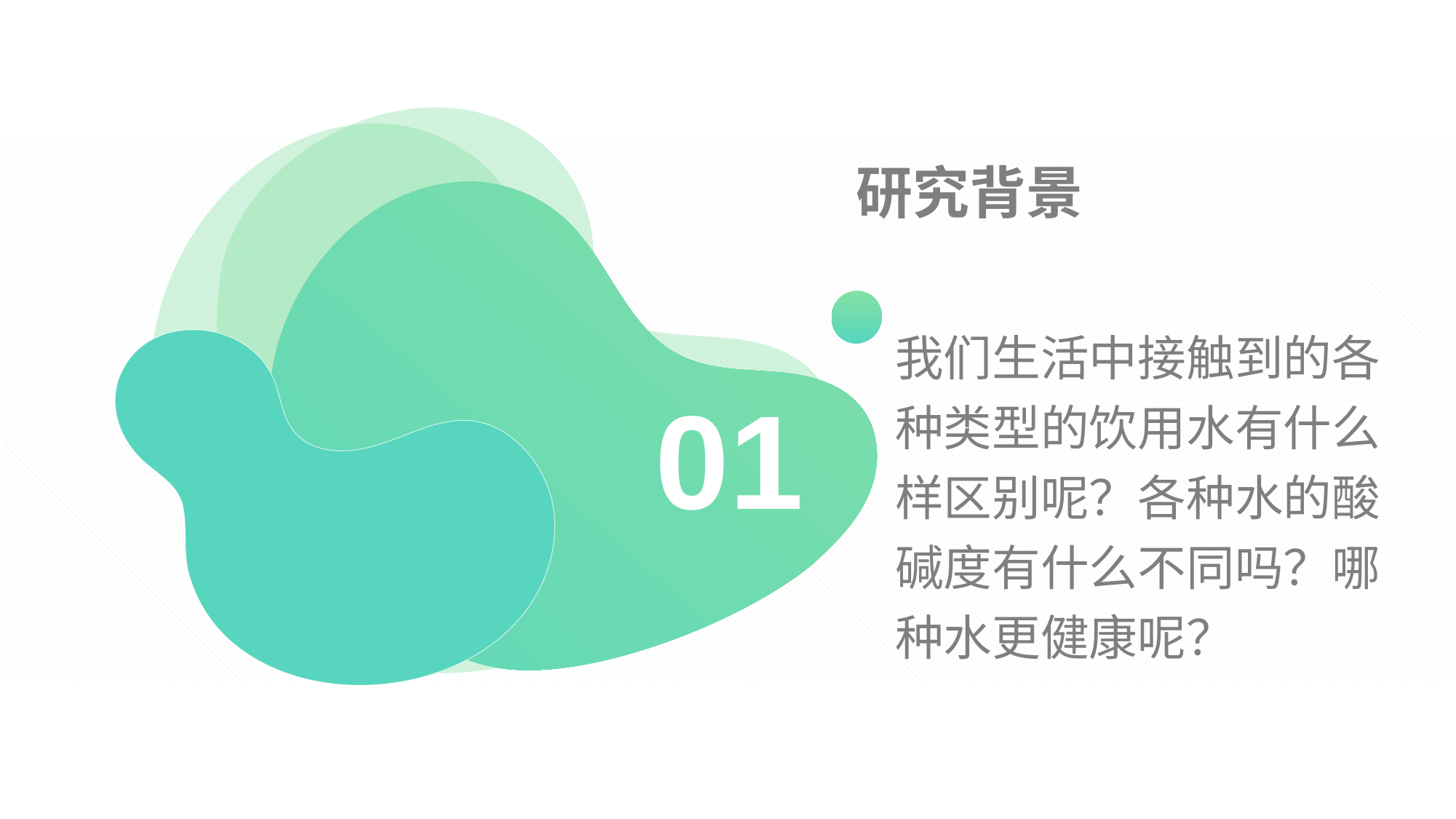

研究背景

我们生活中接触到的各种类型的饮用水有什么样区别呢？各种水的酸碱度有什么不同吗？哪种水更健康呢？
01